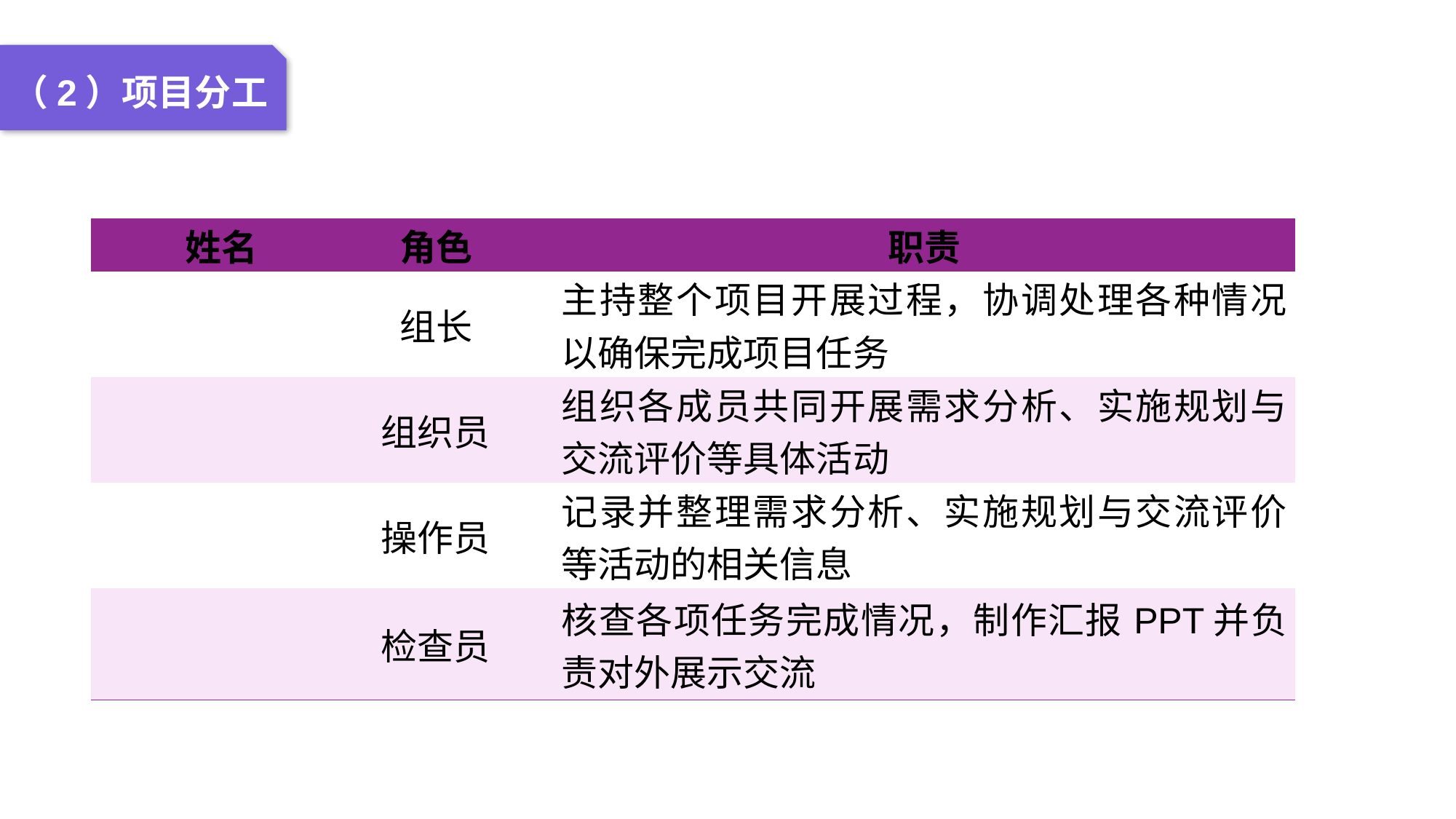

04 名词解释
01 准备过程
02 整体结构
03 重点说明
（2）项目分工
| 姓名 | 角色 | 职责 |
| --- | --- | --- |
|  | 组长 | 主持整个项目开展过程，协调处理各种情况以确保完成项目任务 |
|  | 组织员 | 组织各成员共同开展需求分析、实施规划与交流评价等具体活动 |
|  | 操作员 | 记录并整理需求分析、实施规划与交流评价等活动的相关信息 |
|  | 检查员 | 核查各项任务完成情况，制作汇报PPT并负责对外展示交流 |